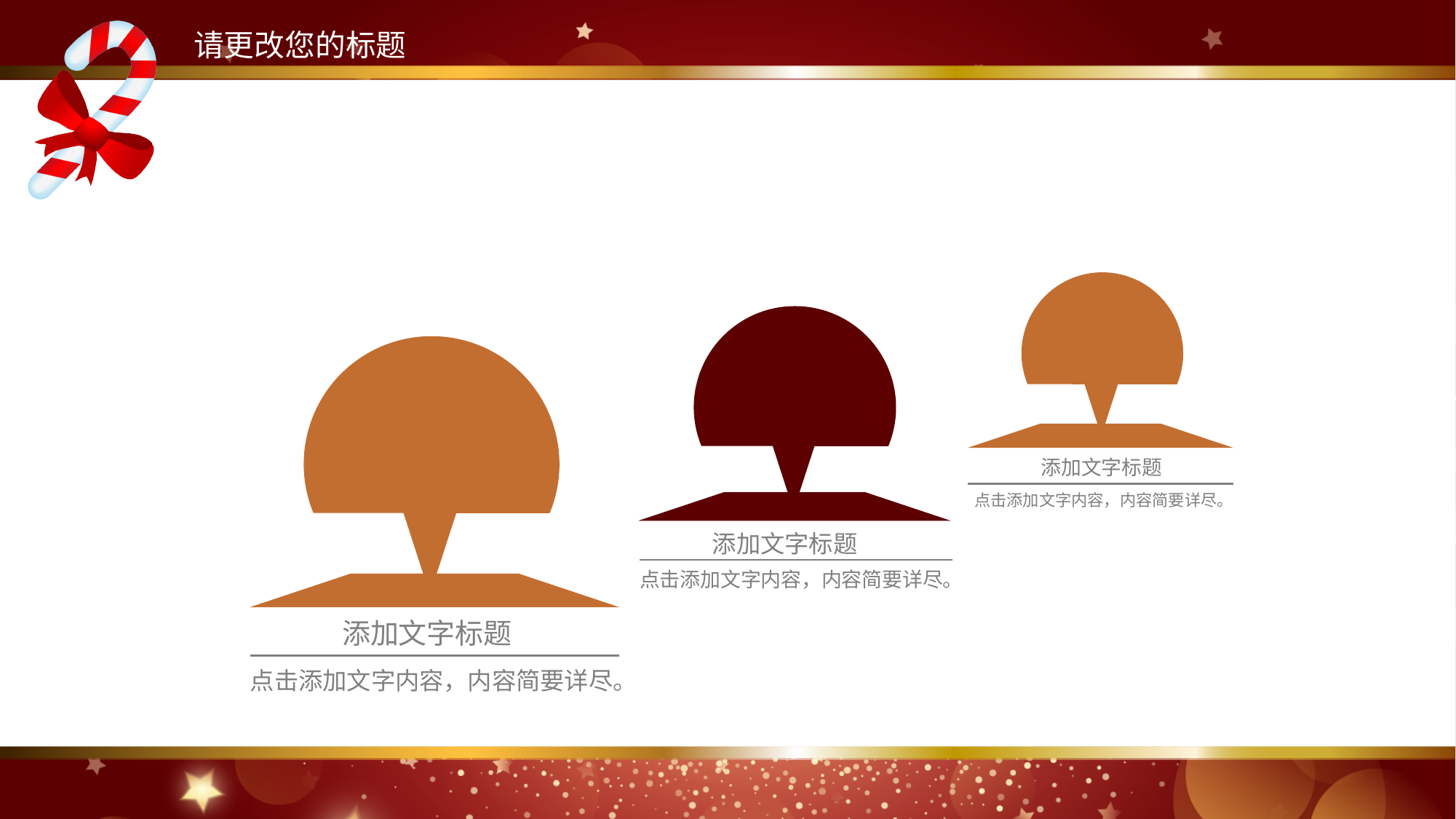

请更改您的标题

添加文字标题
点击添加文字内容，内容简要详尽。

添加文字标题
点击添加文字内容，内容简要详尽。

添加文字标题
点击添加文字内容，内容简要详尽。